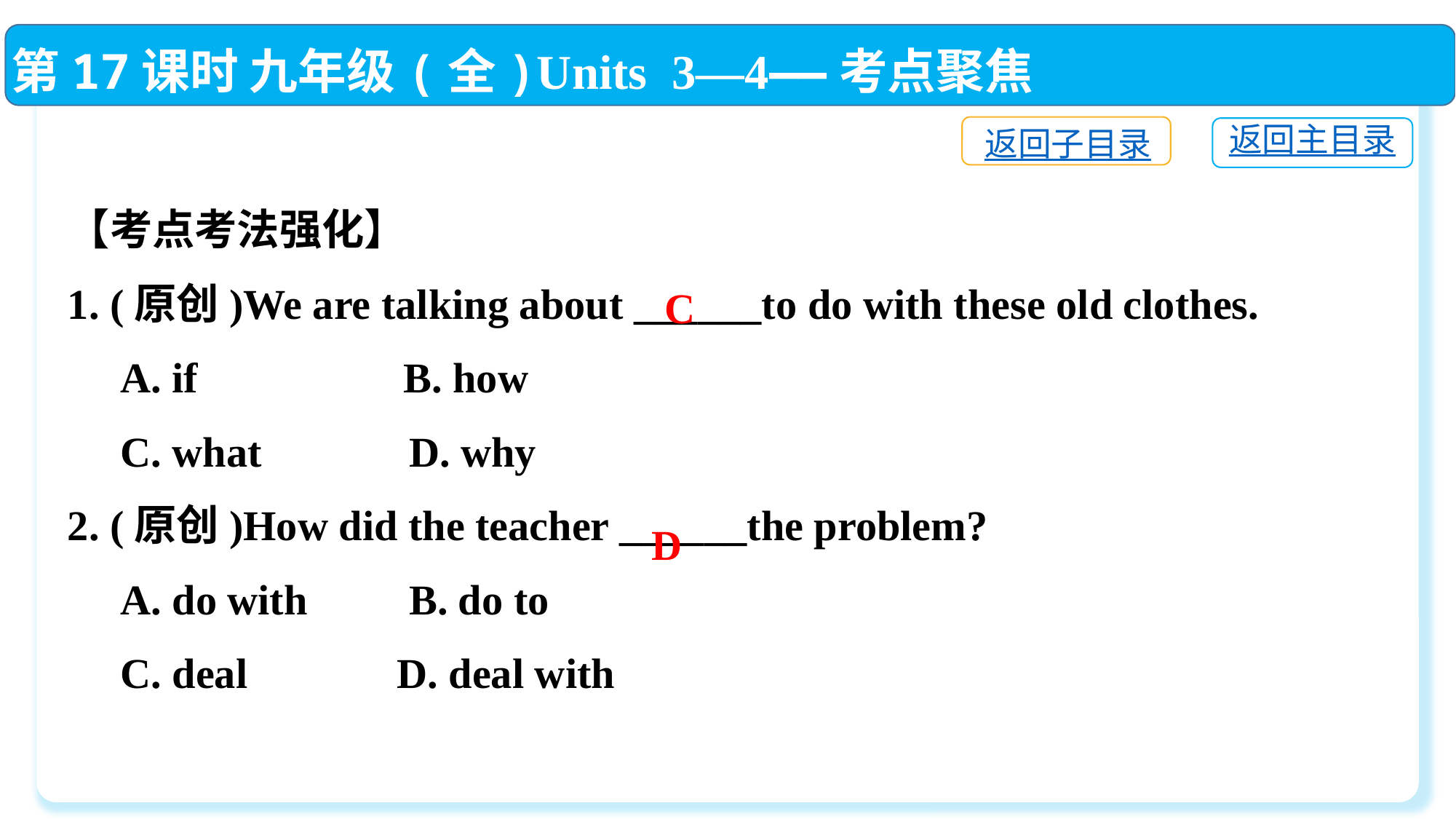

第17课时 九年级(全)Units  3—4——考点聚焦

返回子目录
返回主目录

【考点考法强化】
1. (原创)We are talking about ______to do with these old clothes.
     A. if　　　      B. how
     C. what　　　D. why
2. (原创)How did the teacher ______the problem?
     A. do with　    B. do to
     C. deal　         D. deal with

C
D